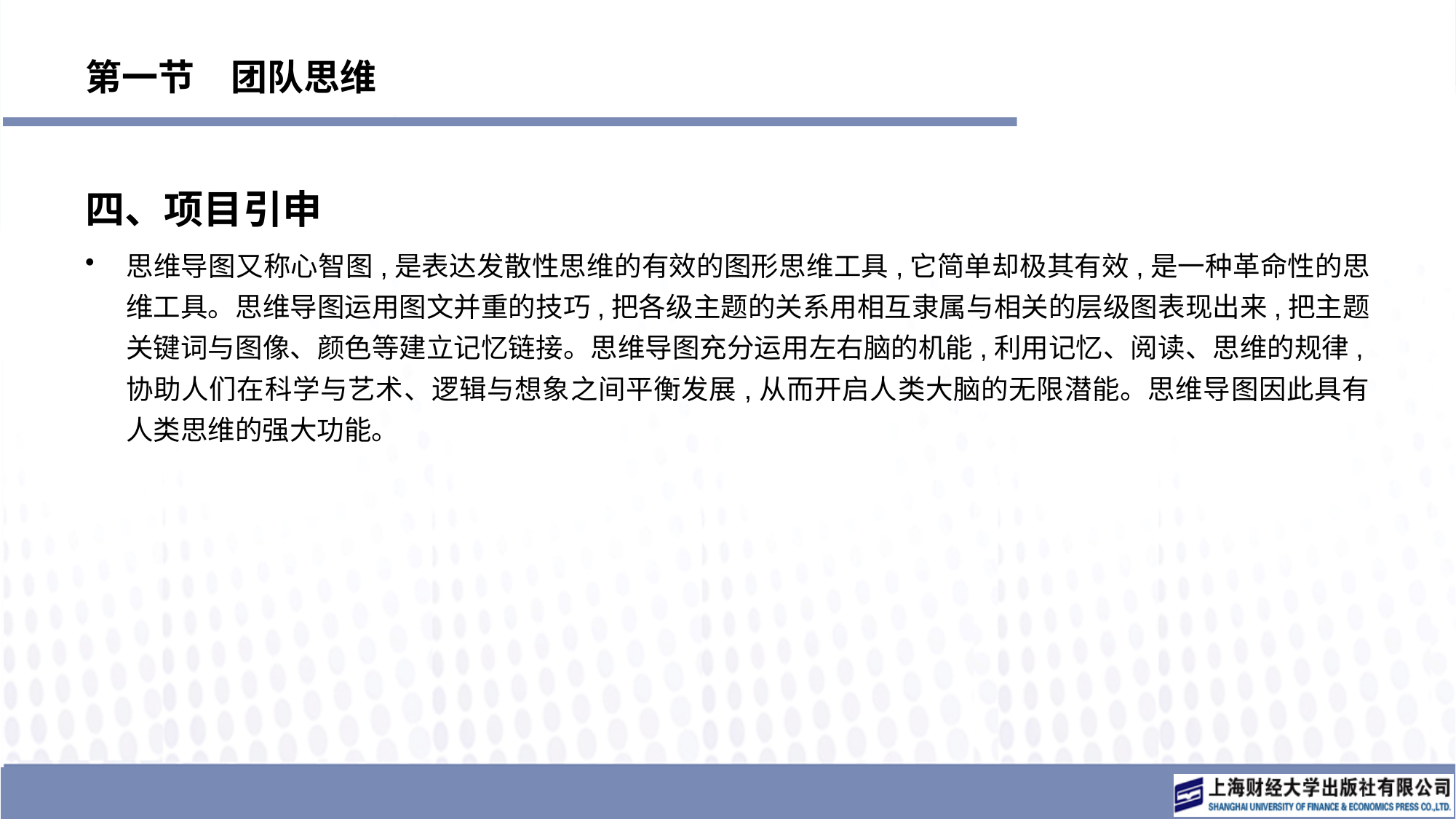

# 第一节　团队思维
四、项目引申
思维导图又称心智图,是表达发散性思维的有效的图形思维工具,它简单却极其有效,是一种革命性的思维工具。思维导图运用图文并重的技巧,把各级主题的关系用相互隶属与相关的层级图表现出来,把主题关键词与图像、颜色等建立记忆链接。思维导图充分运用左右脑的机能,利用记忆、阅读、思维的规律,协助人们在科学与艺术、逻辑与想象之间平衡发展,从而开启人类大脑的无限潜能。思维导图因此具有人类思维的强大功能。